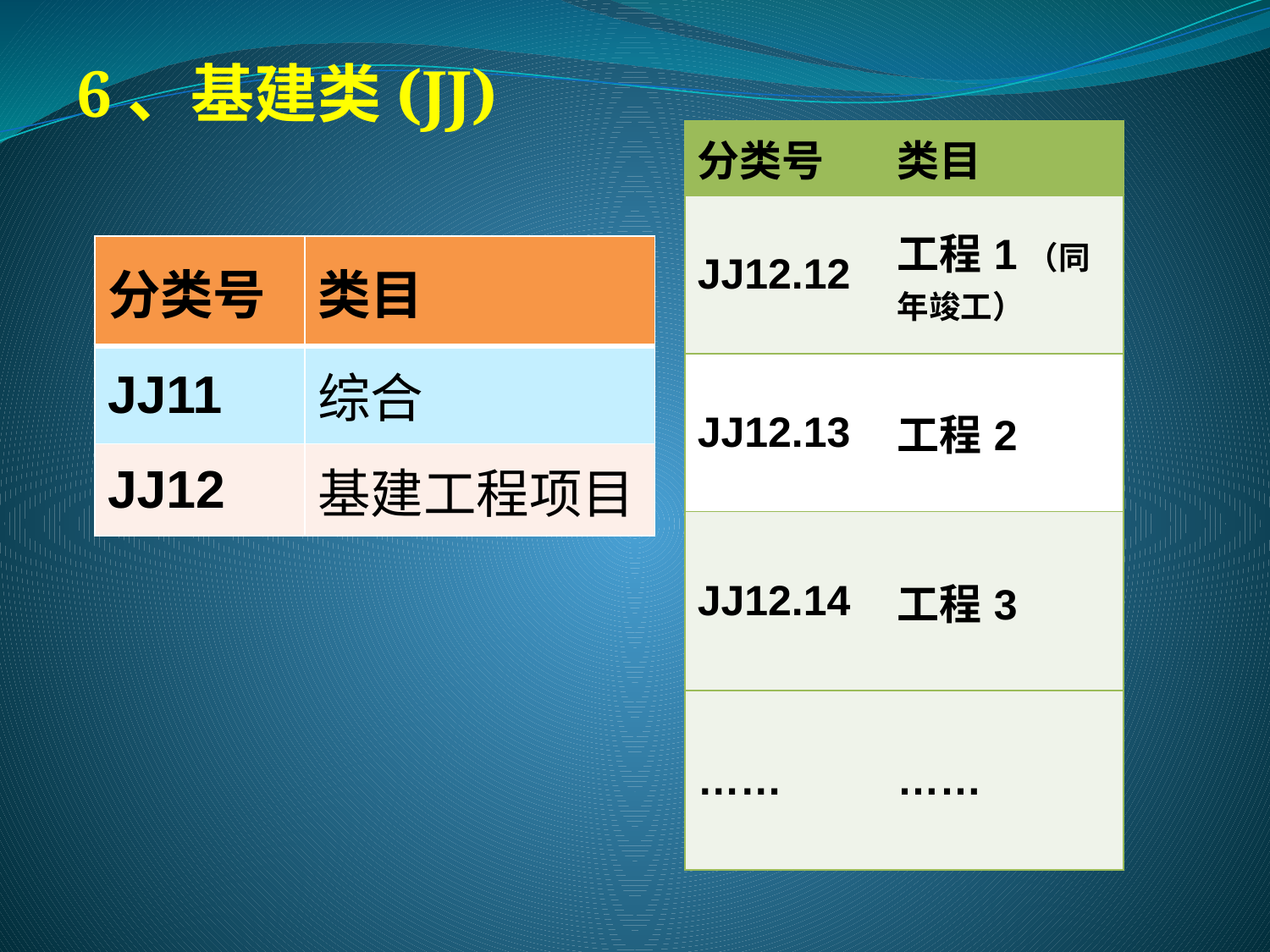

6、基建类(JJ)

| 分类号 | 类目 |
| --- | --- |
| JJ12.12 | 工程1（同年竣工） |
| JJ12.13 | 工程2 |
| JJ12.14 | 工程3 |
| …… | …… |
| 分类号 | 类目 |
| --- | --- |
| JJ11 | 综合 |
| JJ12 | 基建工程项目 |